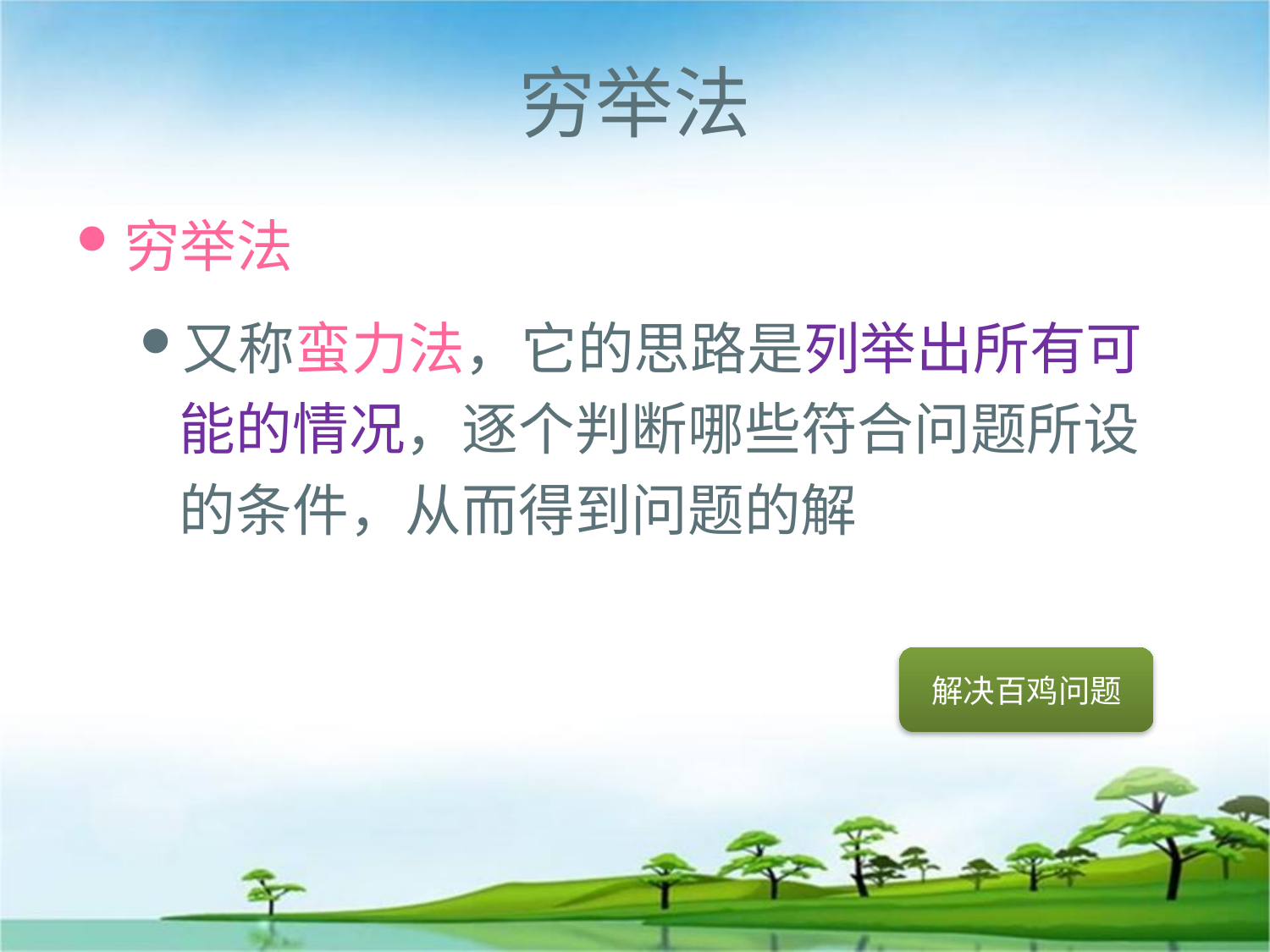

# 穷举法
穷举法
又称蛮力法，它的思路是列举出所有可能的情况，逐个判断哪些符合问题所设的条件，从而得到问题的解
解决百鸡问题